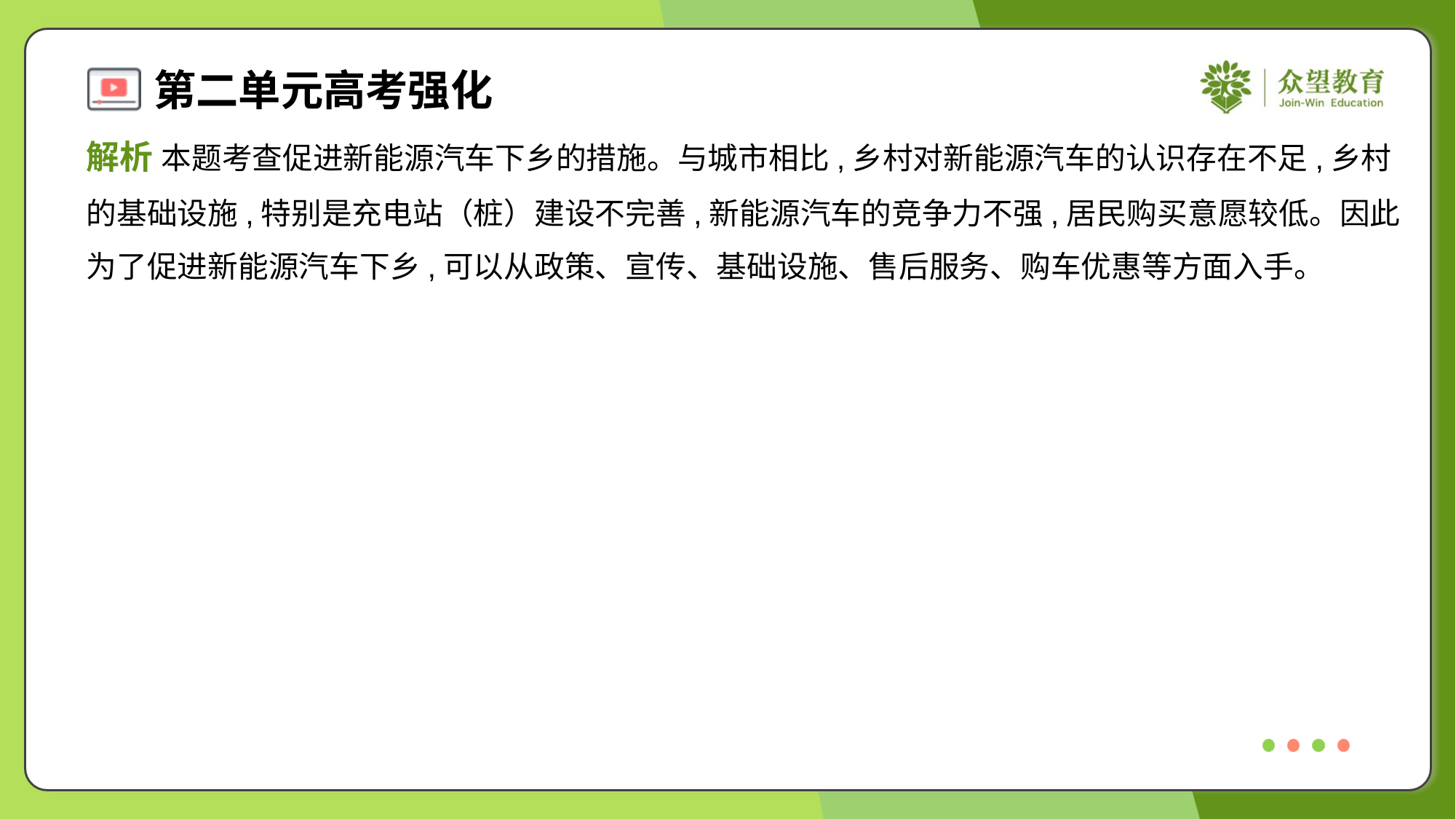

解析 本题考查促进新能源汽车下乡的措施。与城市相比,乡村对新能源汽车的认识存在不足,乡村
的基础设施,特别是充电站（桩）建设不完善,新能源汽车的竞争力不强,居民购买意愿较低。因此
为了促进新能源汽车下乡,可以从政策、宣传、基础设施、售后服务、购车优惠等方面入手。